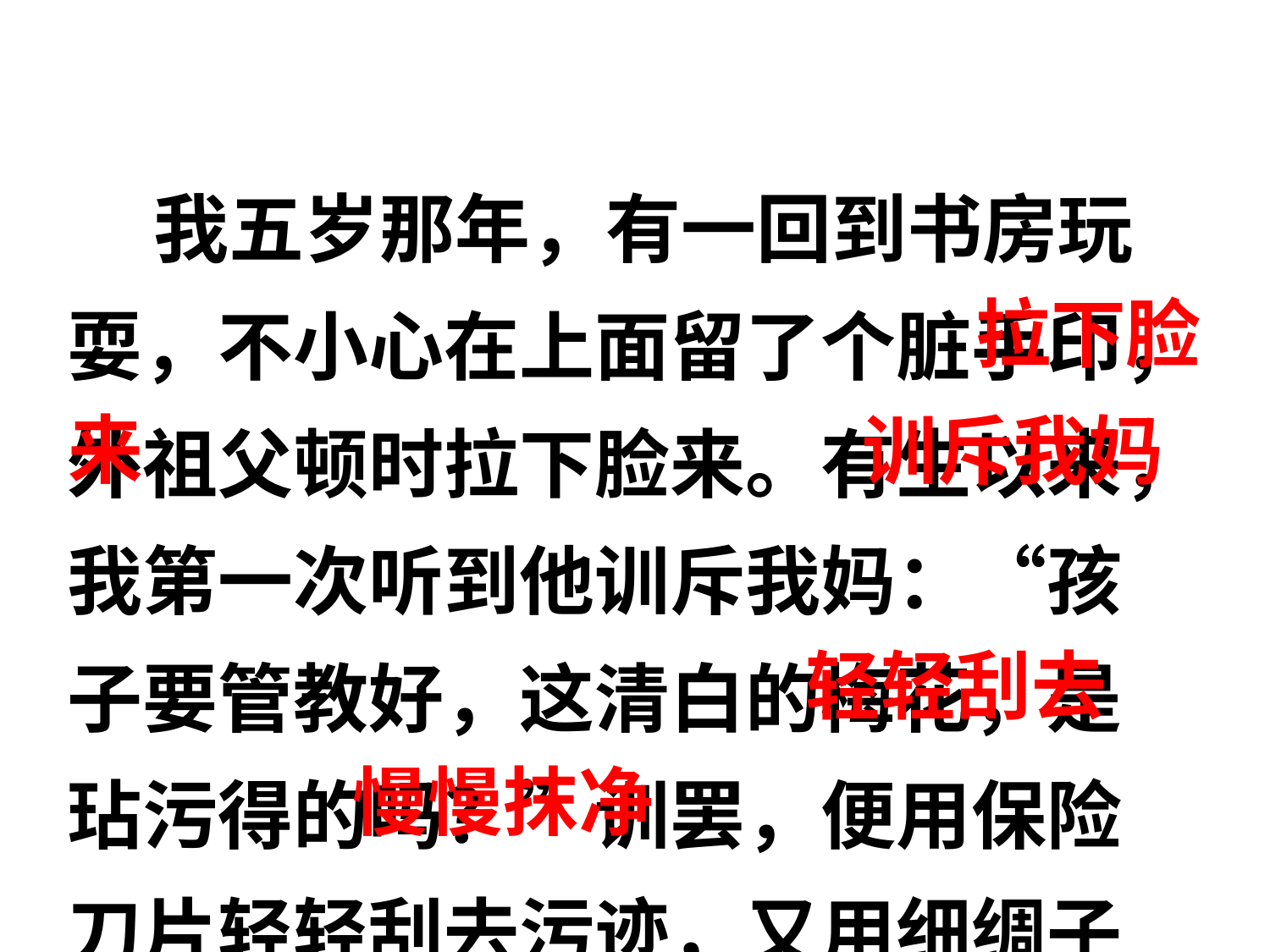

我五岁那年，有一回到书房玩耍，不小心在上面留了个脏手印，外祖父顿时拉下脸来。有生以来，我第一次听到他训斥我妈：“孩子要管教好，这清白的梅花，是玷污得的吗？”训罢，便用保险刀片轻轻刮去污迹，又用细绸子慢慢抹净。
拉下脸
来
训斥我妈
轻轻刮去
慢慢抹净